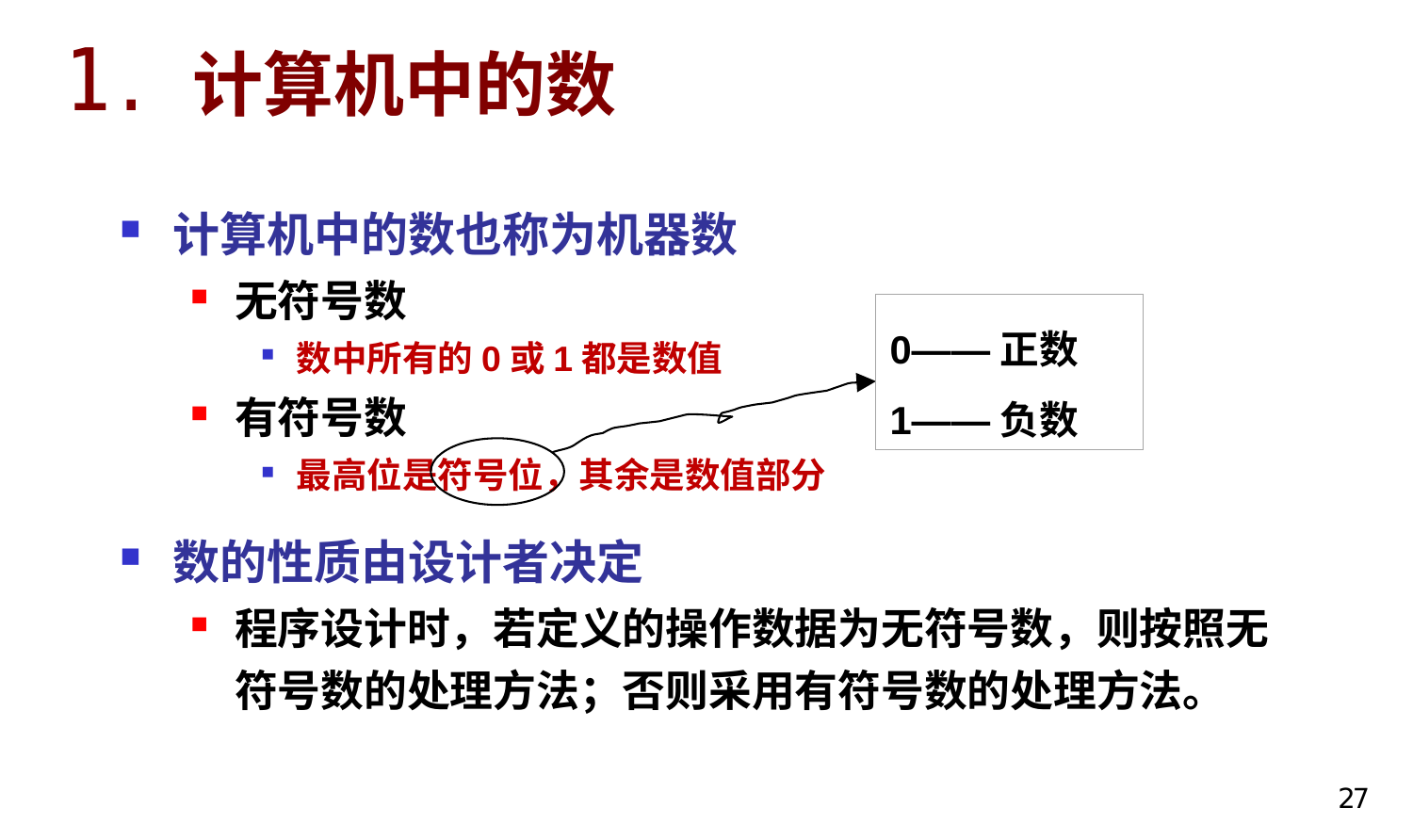

# 1. 计算机中的数
计算机中的数也称为机器数
无符号数
数中所有的0或1都是数值
有符号数
最高位是符号位，其余是数值部分
数的性质由设计者决定
程序设计时，若定义的操作数据为无符号数，则按照无符号数的处理方法；否则采用有符号数的处理方法。
0——正数
1——负数

27